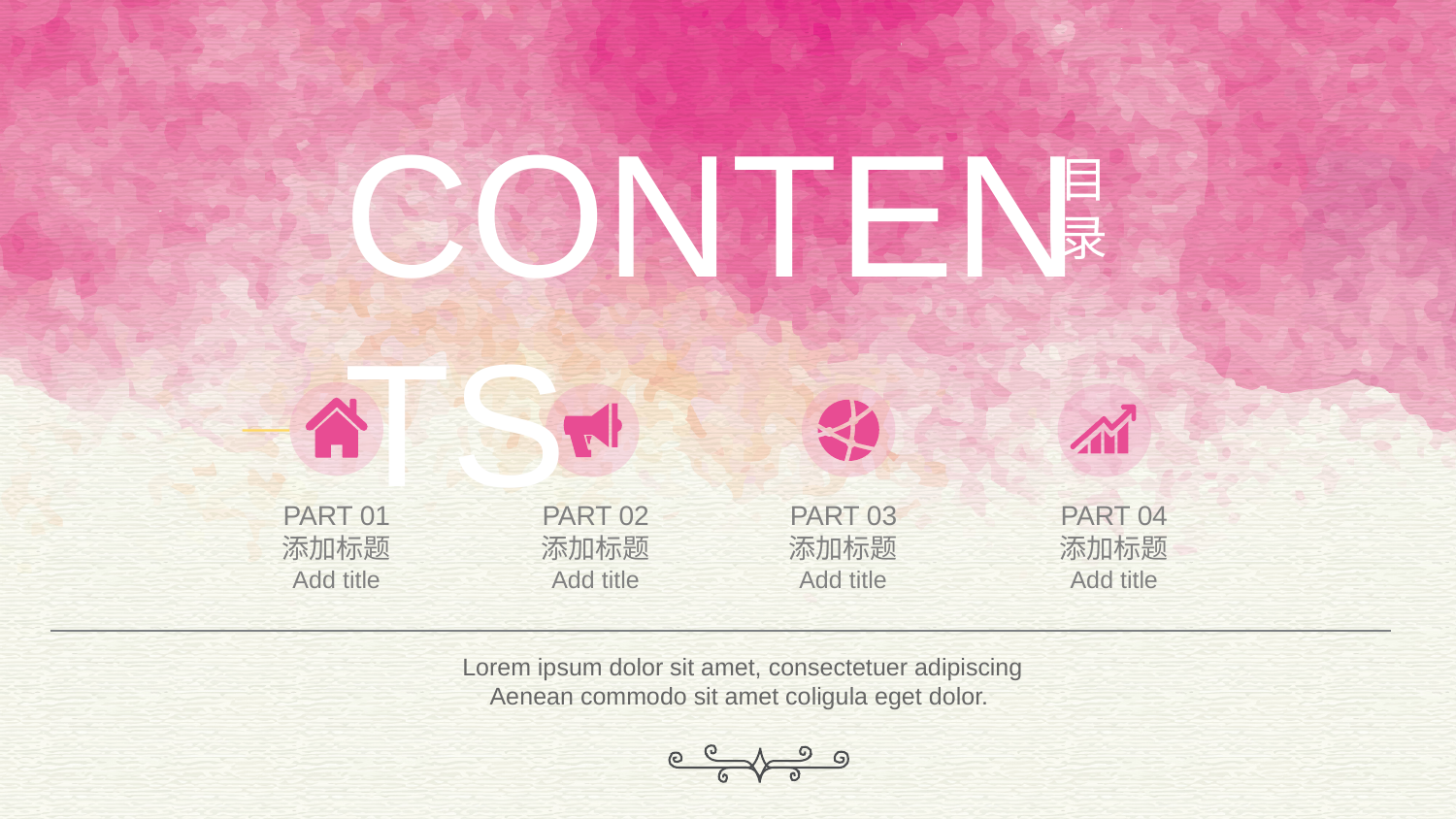

CONTENTS
目
录

Add your text here and write down your opninon thank you add your text here

PART 01
添加标题
Add title
PART 02
添加标题
Add title
PART 03
添加标题
Add title
PART 04
添加标题
Add title
Lorem ipsum dolor sit amet, consectetuer adipiscing
Aenean commodo sit amet coligula eget dolor.